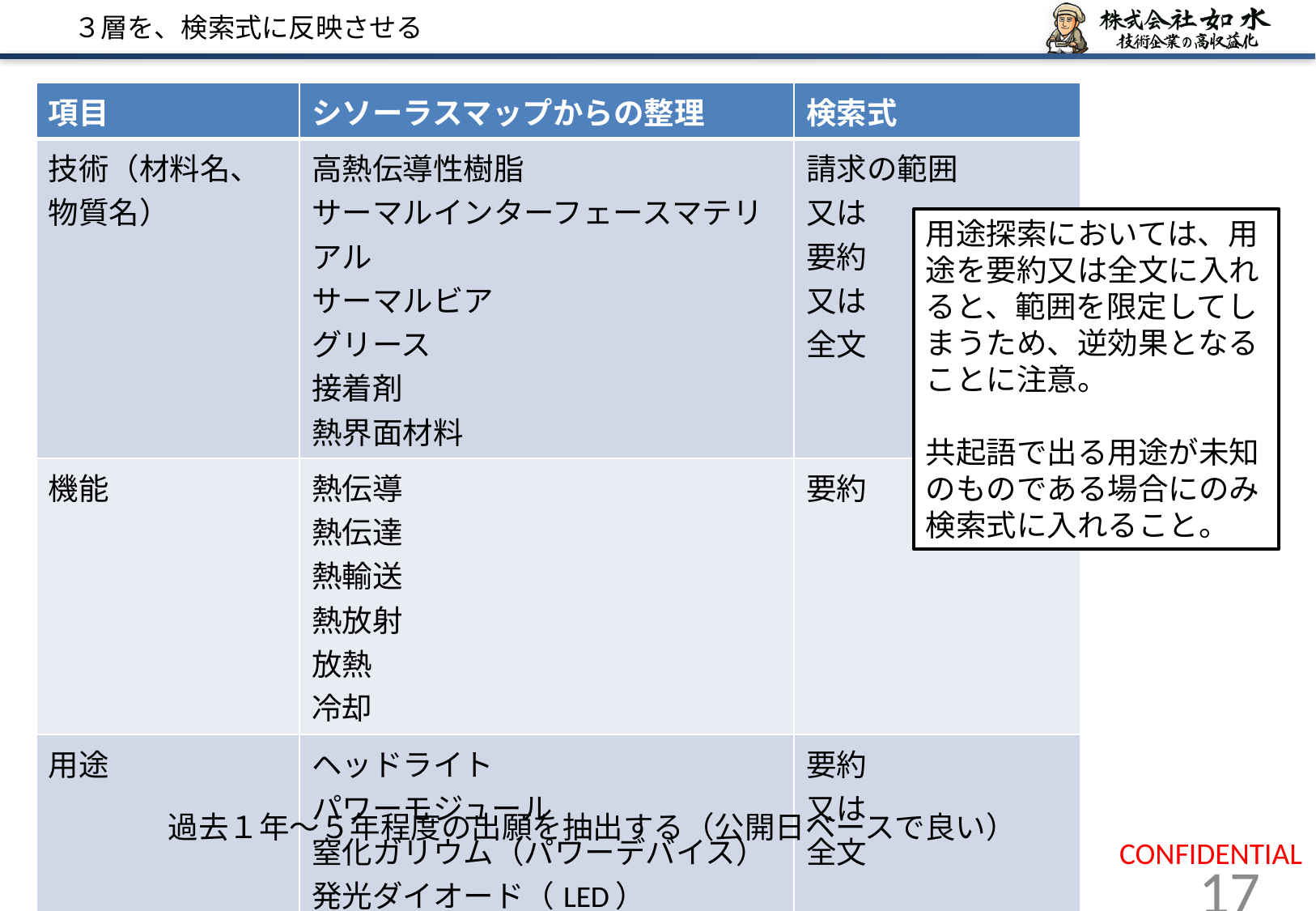

# ３層を、検索式に反映させる
| 項目 | シソーラスマップからの整理 | 検索式 |
| --- | --- | --- |
| 技術（材料名、物質名） | 高熱伝導性樹脂 サーマルインターフェースマテリアル　 サーマルビア グリース　 接着剤 熱界面材料 | 請求の範囲 又は 要約 又は 全文 |
| 機能 | 熱伝導 熱伝達 熱輸送 熱放射 放熱 冷却 | 要約 |
| 用途 | ヘッドライト パワーモジュール 窒化ガリウム（パワーデバイス） 発光ダイオード（LED） | 要約 又は 全文 |
用途探索においては、用途を要約又は全文に入れると、範囲を限定してしまうため、逆効果となることに注意。

共起語で出る用途が未知のものである場合にのみ検索式に入れること。
過去１年～５年程度の出願を抽出する（公開日ベースで良い）
許可のない複製は法律で禁止されています。　© JOSUI INC.
17